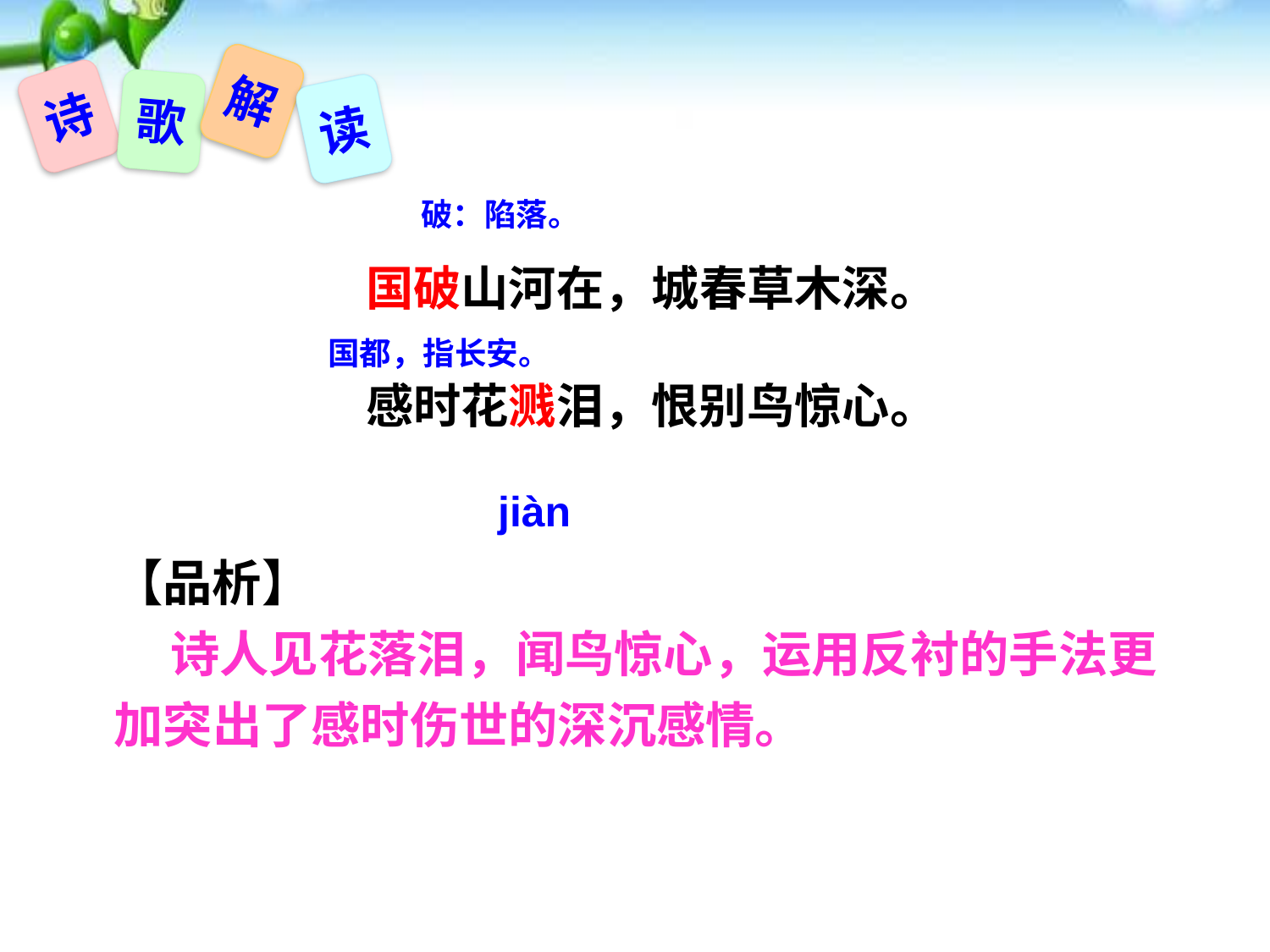

解
诗
歌
读
破：陷落。
国破山河在，城春草木深。
感时花溅泪，恨别鸟惊心。
国都，指长安。
jiàn
【品析】
    诗人见花落泪，闻鸟惊心，运用反衬的手法更加突出了感时伤世的深沉感情。